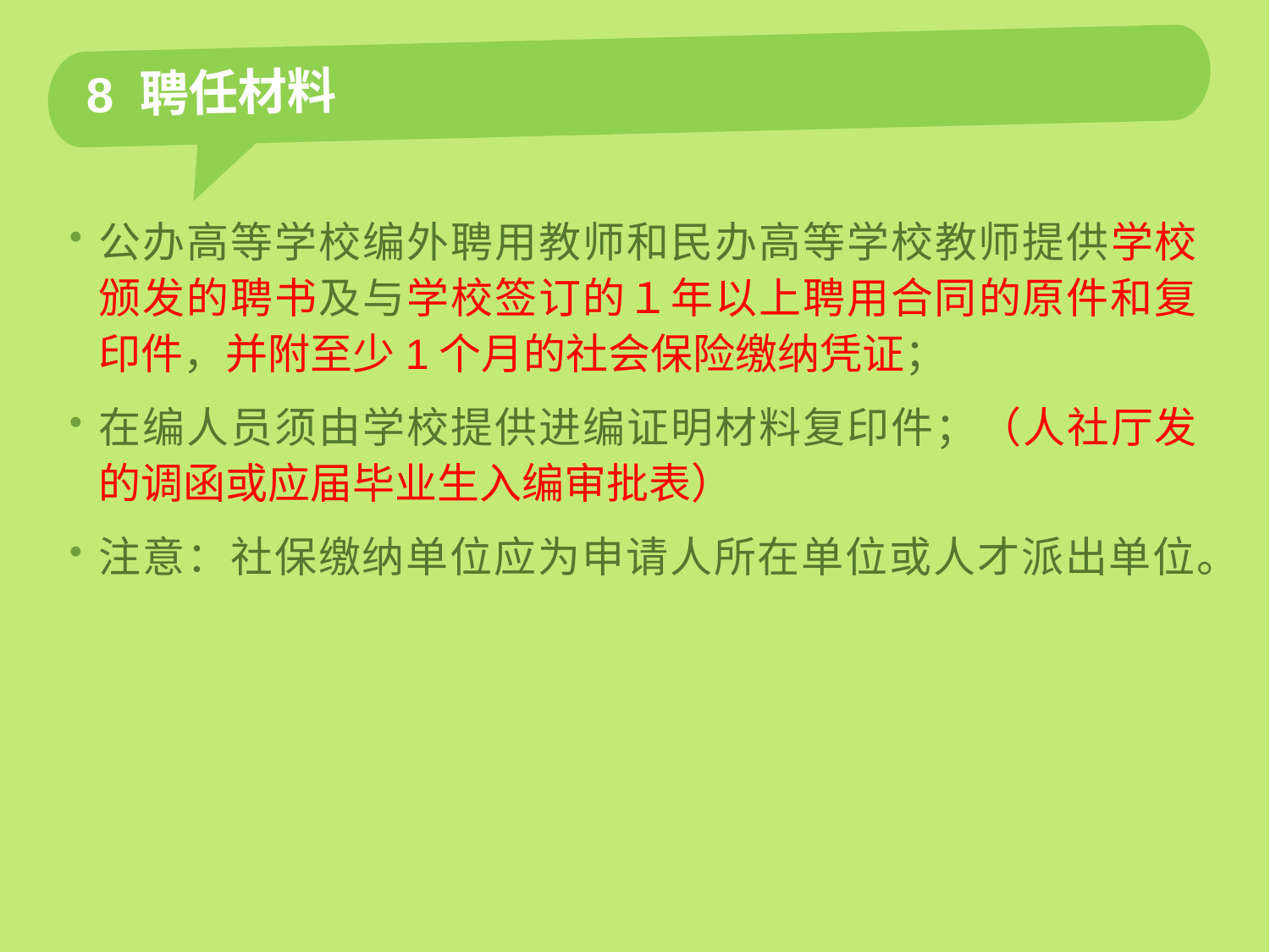

# 8 聘任材料
公办高等学校编外聘用教师和民办高等学校教师提供学校颁发的聘书及与学校签订的１年以上聘用合同的原件和复印件，并附至少1个月的社会保险缴纳凭证；
在编人员须由学校提供进编证明材料复印件；（人社厅发的调函或应届毕业生入编审批表）
注意：社保缴纳单位应为申请人所在单位或人才派出单位。